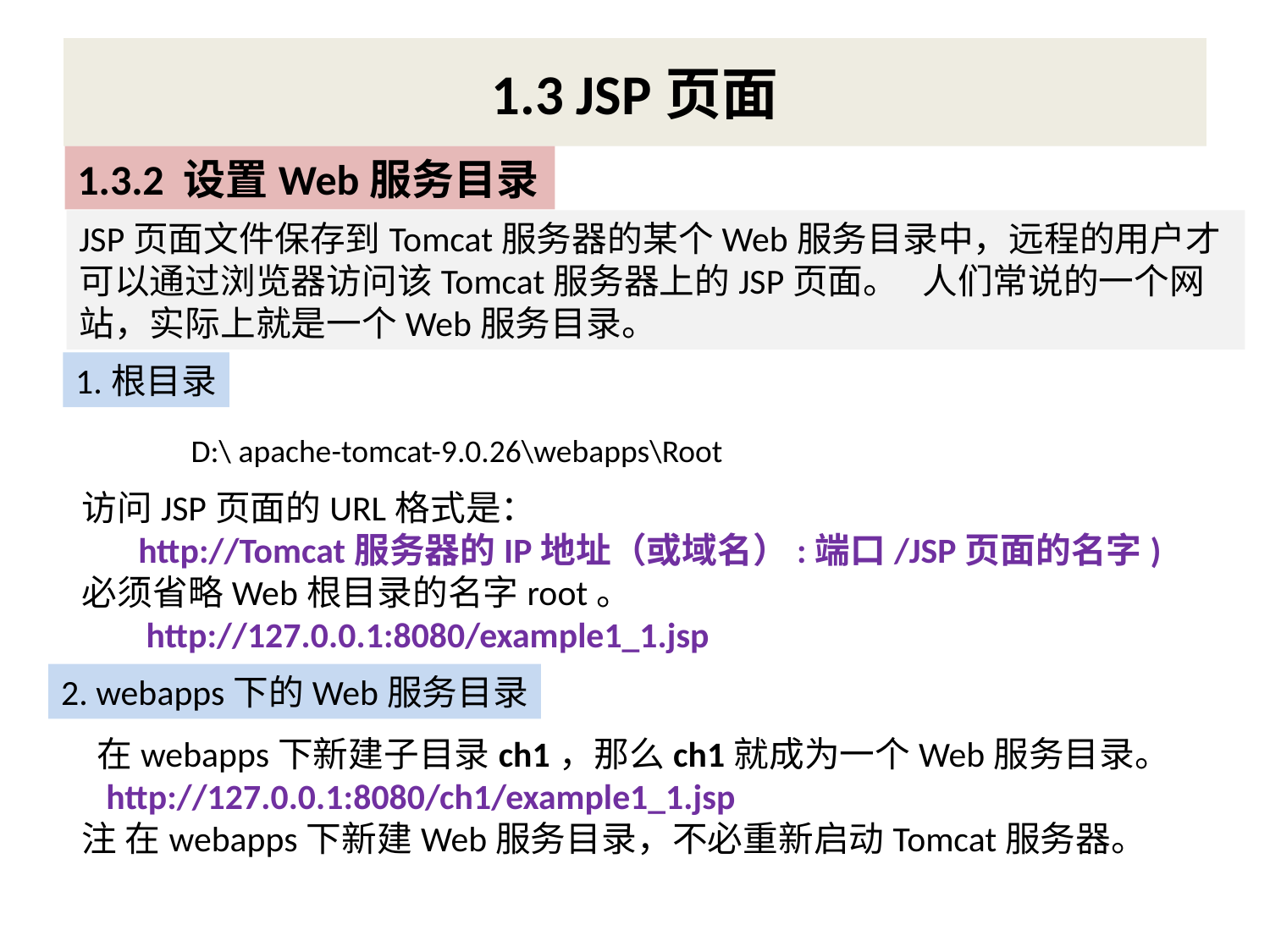

# 1.3 JSP页面
1.3.2 设置Web服务目录
JSP页面文件保存到Tomcat服务器的某个Web服务目录中，远程的用户才可以通过浏览器访问该Tomcat服务器上的JSP页面。   人们常说的一个网站，实际上就是一个Web服务目录。
1.根目录
D:\ apache-tomcat-9.0.26\webapps\Root
访问JSP页面的URL格式是：
       http://Tomcat服务器的IP地址（或域名）:端口/JSP页面的名字)
必须省略Web根目录的名字root。
        http://127.0.0.1:8080/example1_1.jsp
2. webapps下的Web服务目录
 在webapps下新建子目录ch1，那么ch1就成为一个Web服务目录。
   http://127.0.0.1:8080/ch1/example1_1.jsp
注 在webapps下新建Web服务目录，不必重新启动Tomcat服务器。